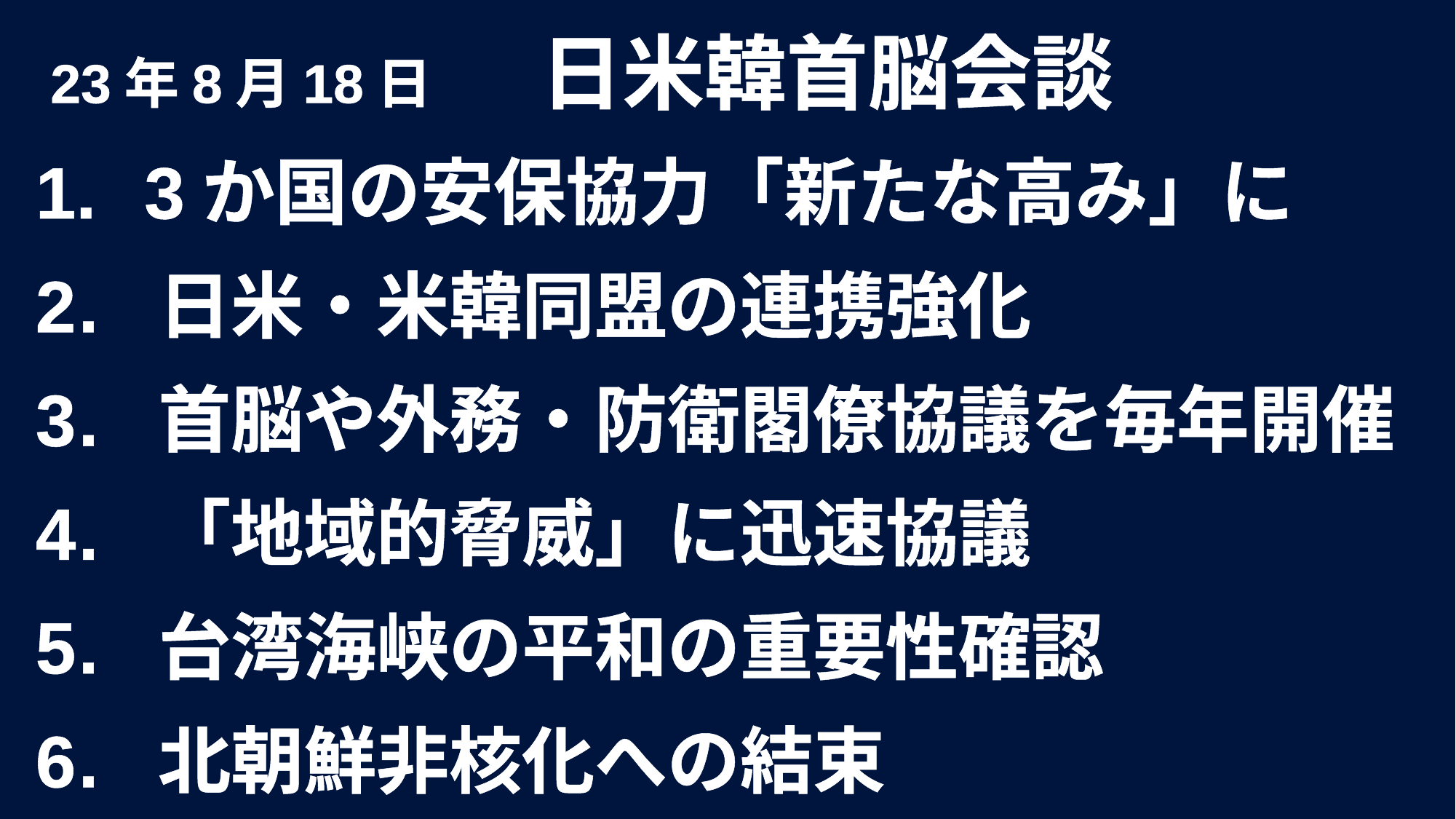

23年8月18日　　日米韓首脳会談
 3か国の安保協力「新たな高み」に
 日米・米韓同盟の連携強化
 首脳や外務・防衛閣僚協議を毎年開催
 「地域的脅威」に迅速協議
 台湾海峡の平和の重要性確認
 北朝鮮非核化への結束